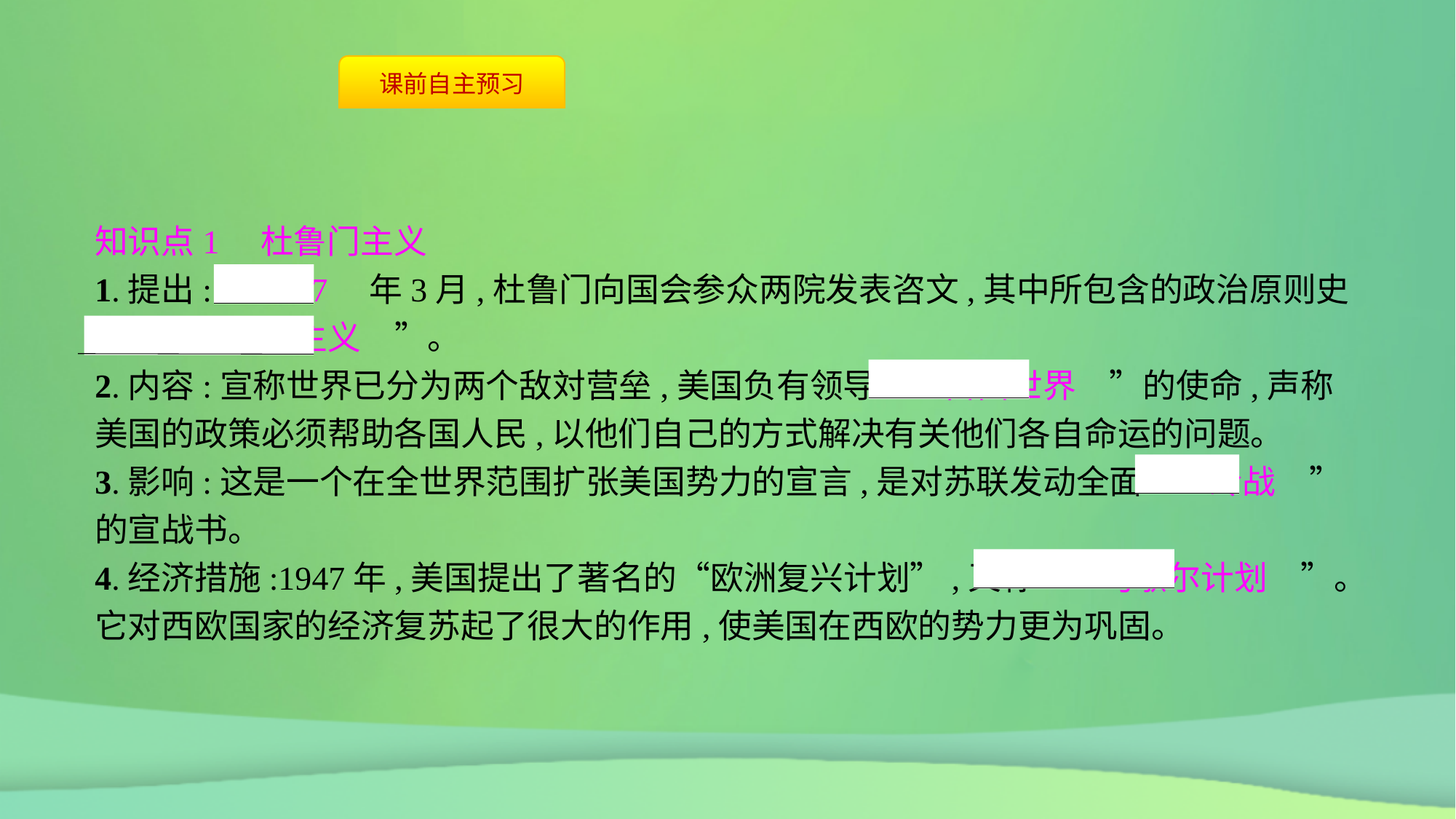

知识点1　杜鲁门主义
1.提出:　1947　年3月,杜鲁门向国会参众两院发表咨文,其中所包含的政治原则史称“　杜鲁门主义　”。
2.内容:宣称世界已分为两个敌対营垒,美国负有领导“　自由世界　”的使命,声称美国的政策必须帮助各国人民,以他们自己的方式解决有关他们各自命运的问题。
3.影响:这是一个在全世界范围扩张美国势力的宣言,是对苏联发动全面“　冷战　”的宣战书。
4.经济措施:1947年,美国提出了著名的“欧洲复兴计划”,又称“　马歇尔计划　”。它对西欧国家的经济复苏起了很大的作用,使美国在西欧的势力更为巩固。